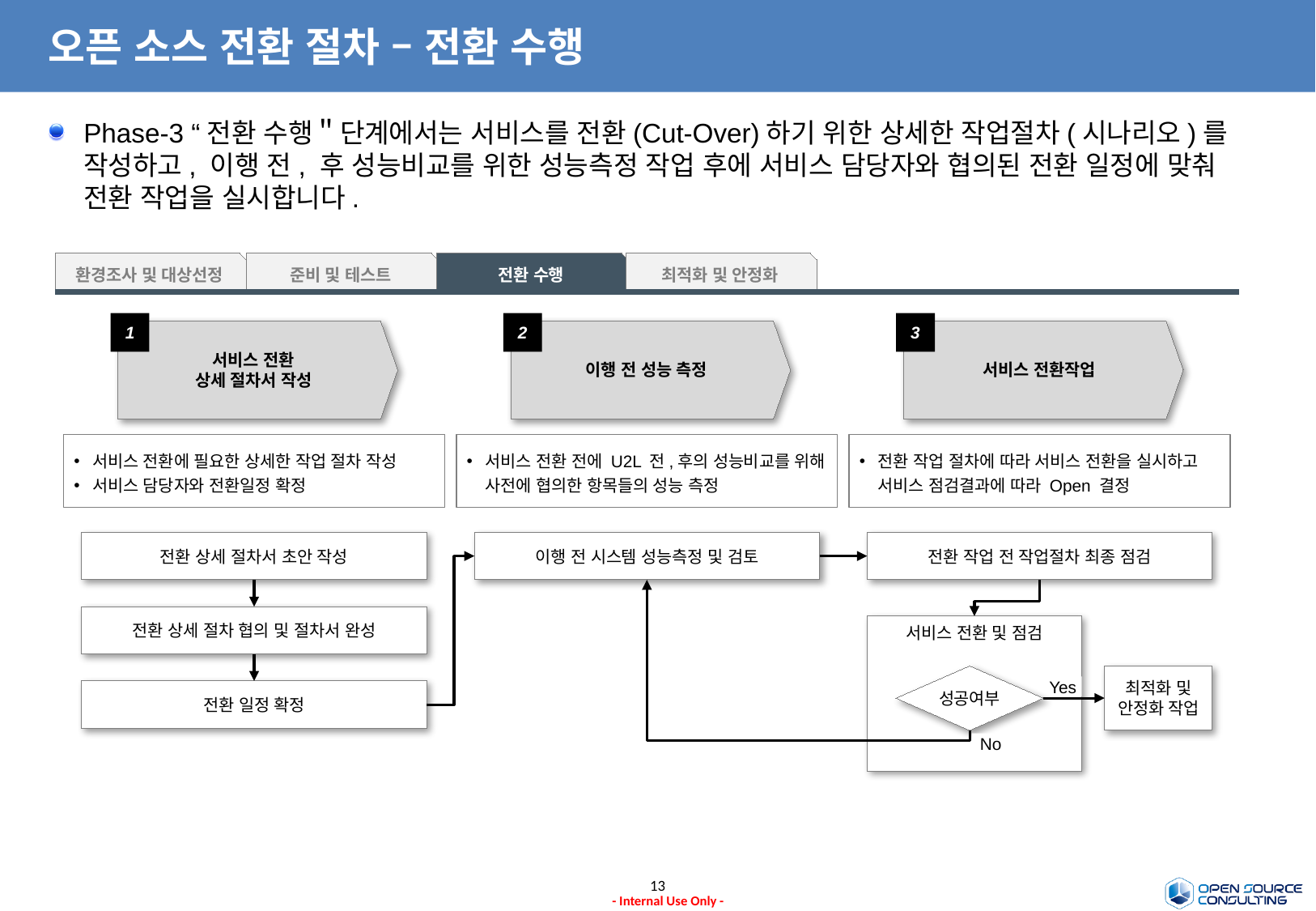

# 오픈 소스 전환 절차 – 전환 수행
Phase-3 “전환 수행＂단계에서는 서비스를 전환(Cut-Over)하기 위한 상세한 작업절차(시나리오)를 작성하고, 이행 전, 후 성능비교를 위한 성능측정 작업 후에 서비스 담당자와 협의된 전환 일정에 맞춰 전환 작업을 실시합니다.
환경조사 및 대상선정
준비 및 테스트
전환 수행
최적화 및 안정화
1
서비스 전환
상세 절차서 작성
2
이행 전 성능 측정
3
서비스 전환작업
서비스 전환에 필요한 상세한 작업 절차 작성
서비스 담당자와 전환일정 확정
서비스 전환 전에 U2L 전,후의 성능비교를 위해 사전에 협의한 항목들의 성능 측정
전환 작업 절차에 따라 서비스 전환을 실시하고 서비스 점검결과에 따라 Open 결정
전환 상세 절차서 초안 작성
이행 전 시스템 성능측정 및 검토
전환 작업 전 작업절차 최종 점검
전환 상세 절차 협의 및 절차서 완성
서비스 전환 및 점검

성공여부
최적화 및 안정화 작업
Yes
전환 일정 확정
No